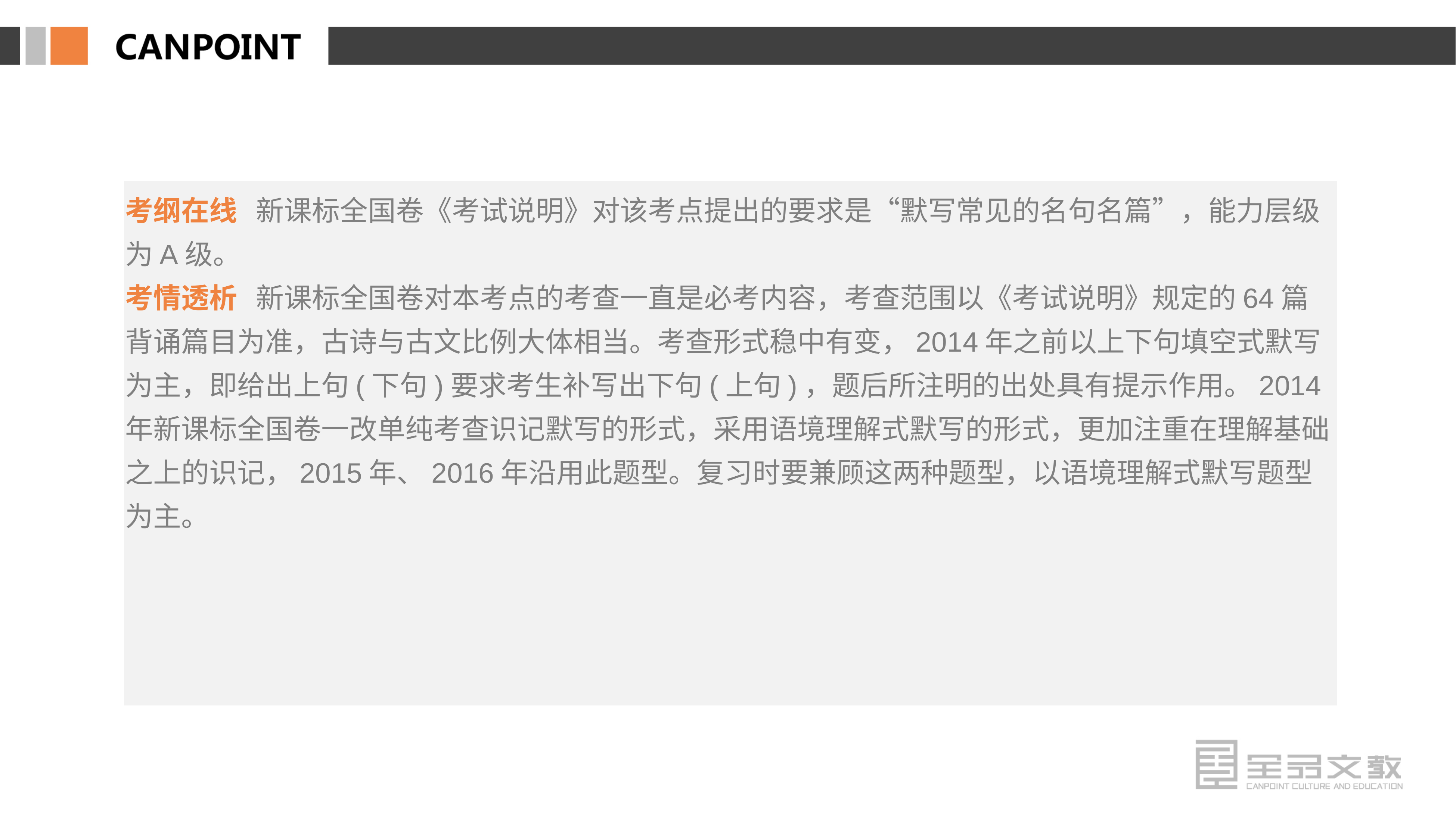

考纲在线   新课标全国卷《考试说明》对该考点提出的要求是“默写常见的名句名篇”，能力层级为A级。
考情透析   新课标全国卷对本考点的考查一直是必考内容，考查范围以《考试说明》规定的64篇背诵篇目为准，古诗与古文比例大体相当。考查形式稳中有变，2014年之前以上下句填空式默写为主，即给出上句(下句)要求考生补写出下句(上句)，题后所注明的出处具有提示作用。2014年新课标全国卷一改单纯考查识记默写的形式，采用语境理解式默写的形式，更加注重在理解基础之上的识记，2015年、2016年沿用此题型。复习时要兼顾这两种题型，以语境理解式默写题型为主。